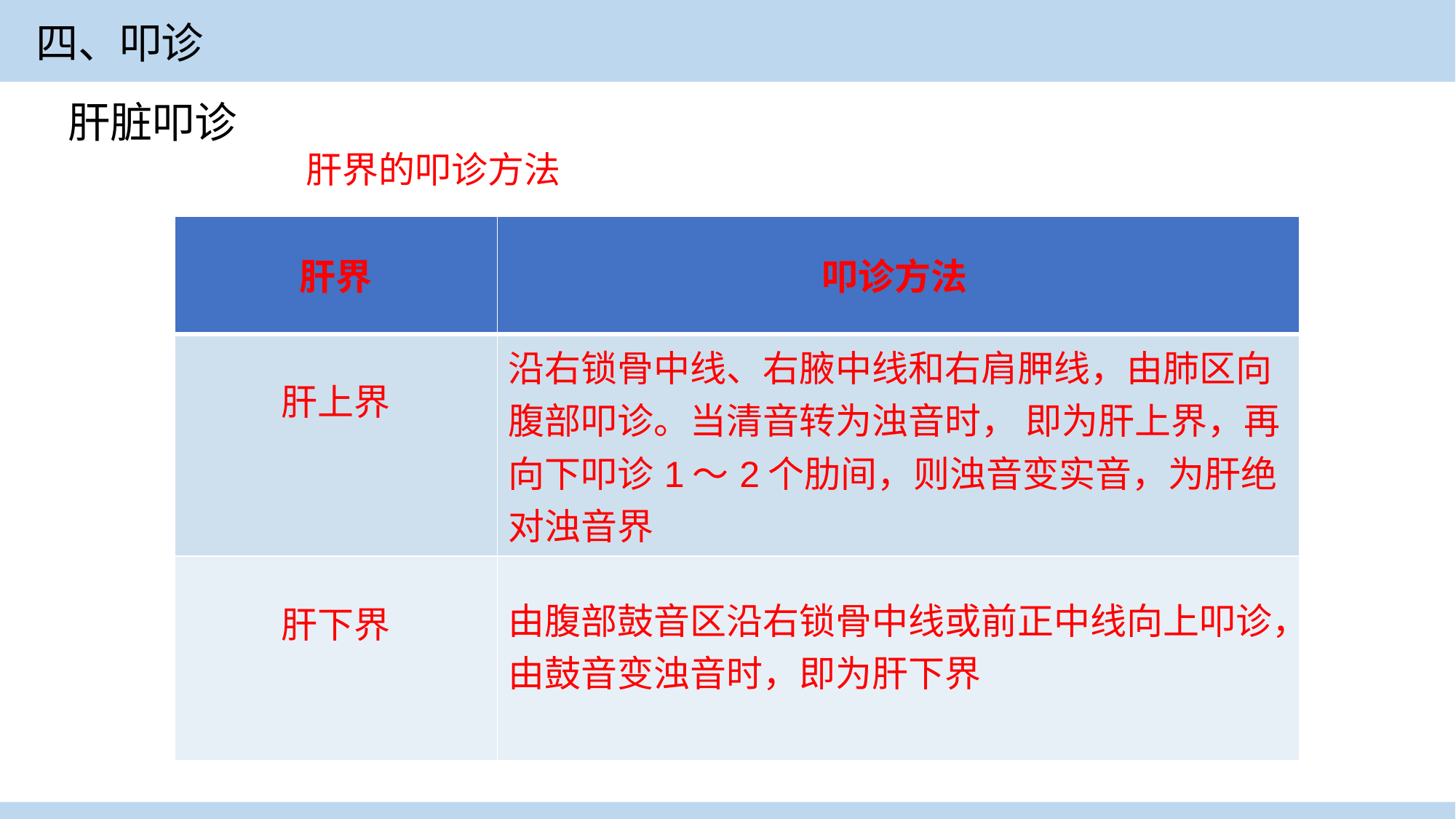

四、叩诊
肝脏叩诊
                            肝界的叩诊方法

| 肝界 | 叩诊方法 |
| --- | --- |
| 肝上界 | 沿右锁骨中线、右腋中线和右肩胛线，由肺区向腹部叩诊。当清音转为浊音时， 即为肝上界，再向下叩诊1～2个肋间，则浊音变实音，为肝绝对浊音界 |
| 肝下界 | 由腹部鼓音区沿右锁骨中线或前正中线向上叩诊，由鼓音变浊音时，即为肝下界 |